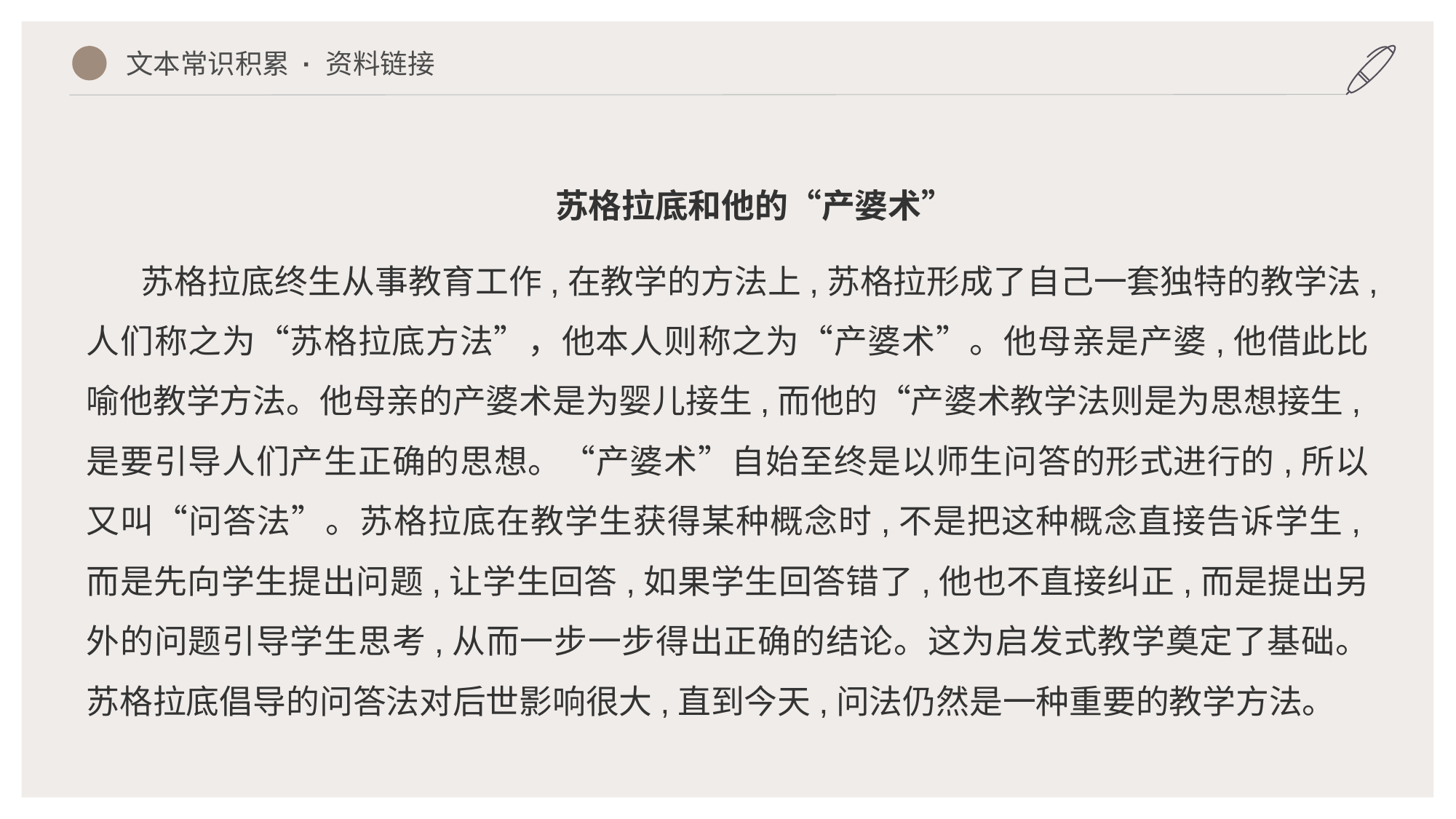

文本常识积累 · 资料链接

苏格拉底和他的“产婆术”
苏格拉底终生从事教育工作,在教学的方法上,苏格拉形成了自己一套独特的教学法,人们称之为“苏格拉底方法”，他本人则称之为“产婆术”。他母亲是产婆,他借此比喻他教学方法。他母亲的产婆术是为婴儿接生,而他的“产婆术教学法则是为思想接生,是要引导人们产生正确的思想。“产婆术”自始至终是以师生问答的形式进行的,所以又叫“问答法”。苏格拉底在教学生获得某种概念时,不是把这种概念直接告诉学生,而是先向学生提出问题,让学生回答,如果学生回答错了,他也不直接纠正,而是提出另外的问题引导学生思考,从而一步一步得出正确的结论。这为启发式教学奠定了基础。苏格拉底倡导的问答法对后世影响很大,直到今天,问法仍然是一种重要的教学方法。